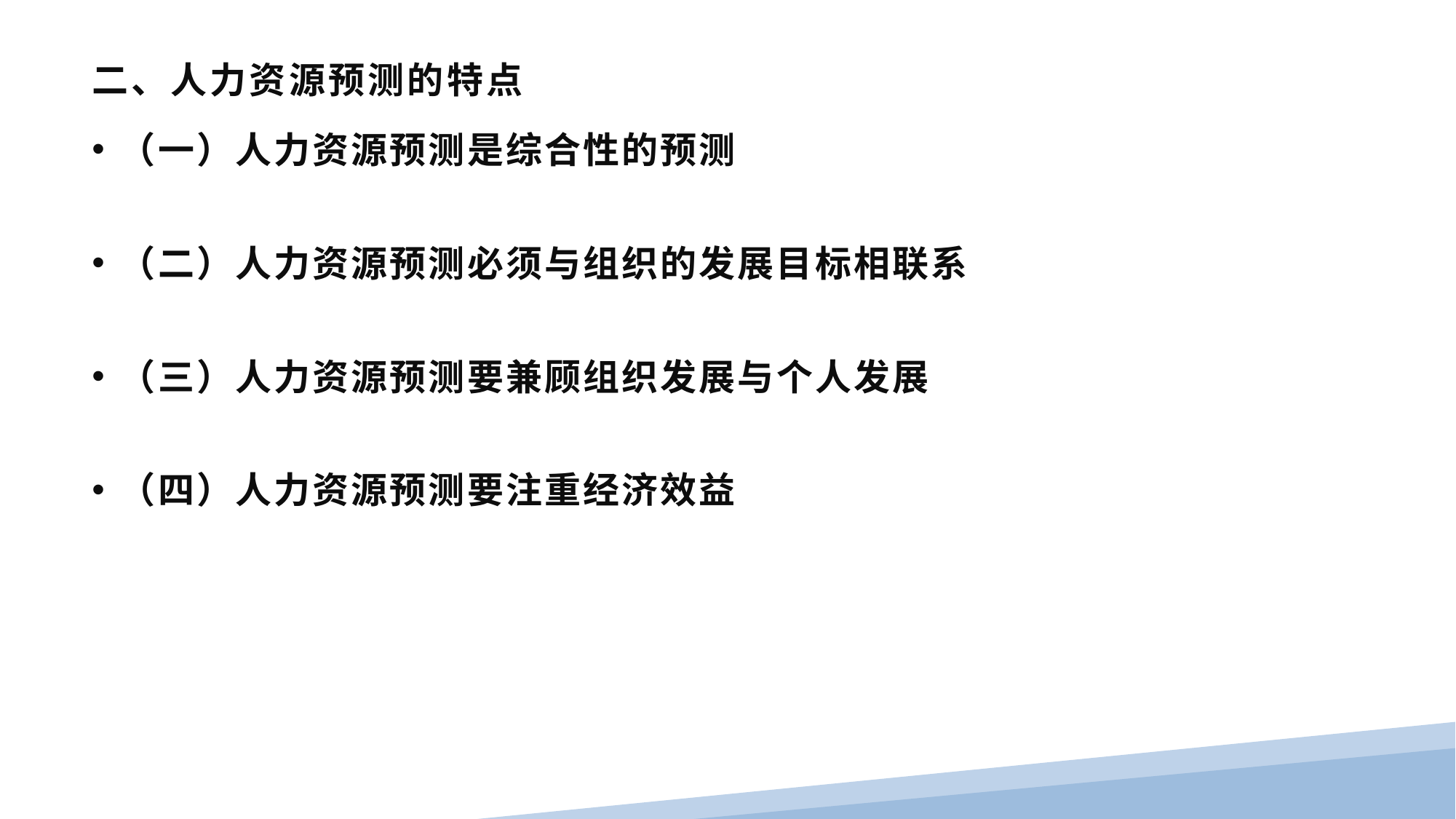

# 二、人力资源预测的特点
（一）人力资源预测是综合性的预测

（二）人力资源预测必须与组织的发展目标相联系

（三）人力资源预测要兼顾组织发展与个人发展

（四）人力资源预测要注重经济效益